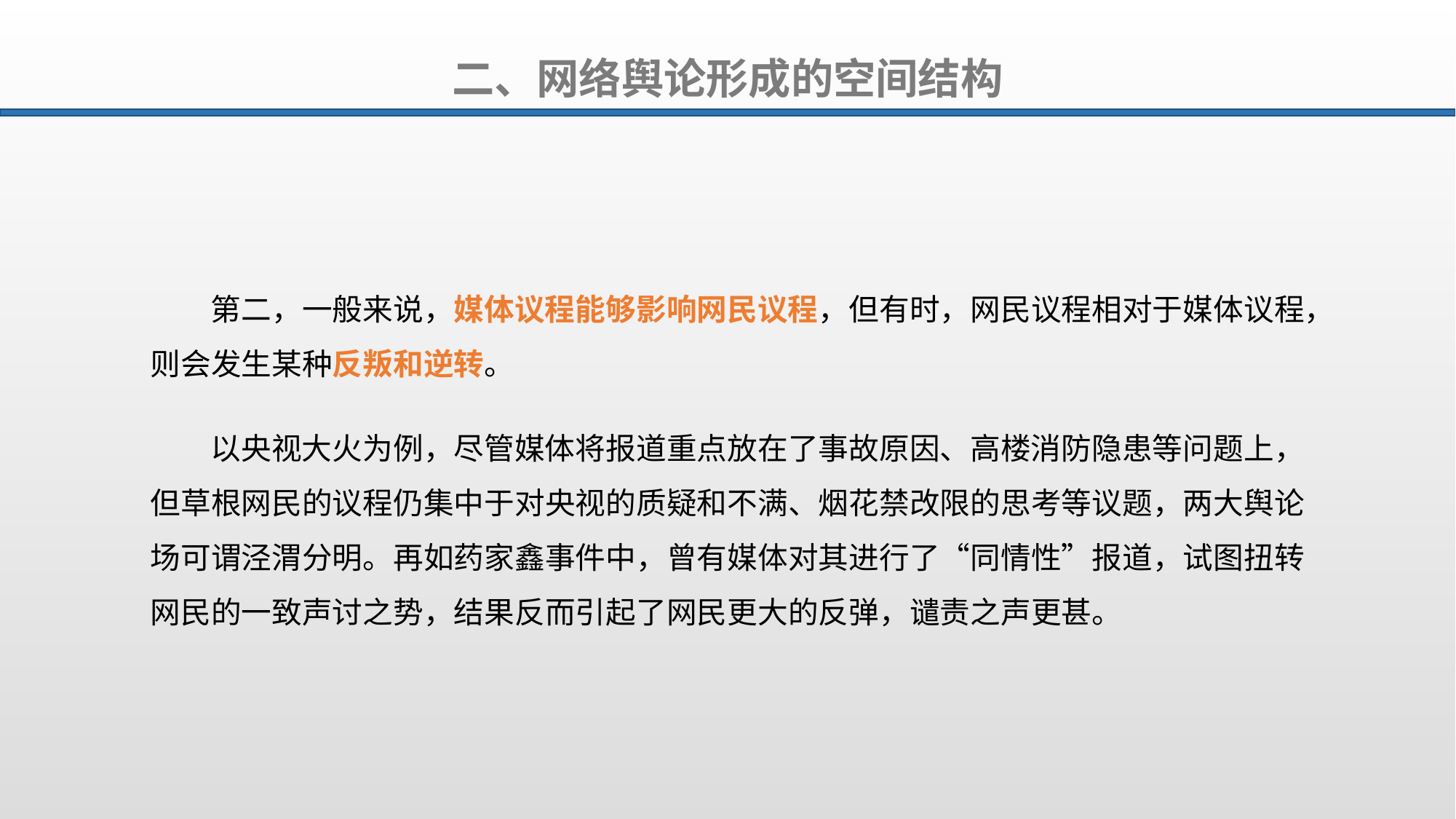

二、网络舆论形成的空间结构

第二，一般来说，媒体议程能够影响网民议程，但有时，网民议程相对于媒体议程，则会发生某种反叛和逆转。
以央视大火为例，尽管媒体将报道重点放在了事故原因、高楼消防隐患等问题上，但草根网民的议程仍集中于对央视的质疑和不满、烟花禁改限的思考等议题，两大舆论场可谓泾渭分明。再如药家鑫事件中，曾有媒体对其进行了“同情性”报道，试图扭转网民的一致声讨之势，结果反而引起了网民更大的反弹，谴责之声更甚。